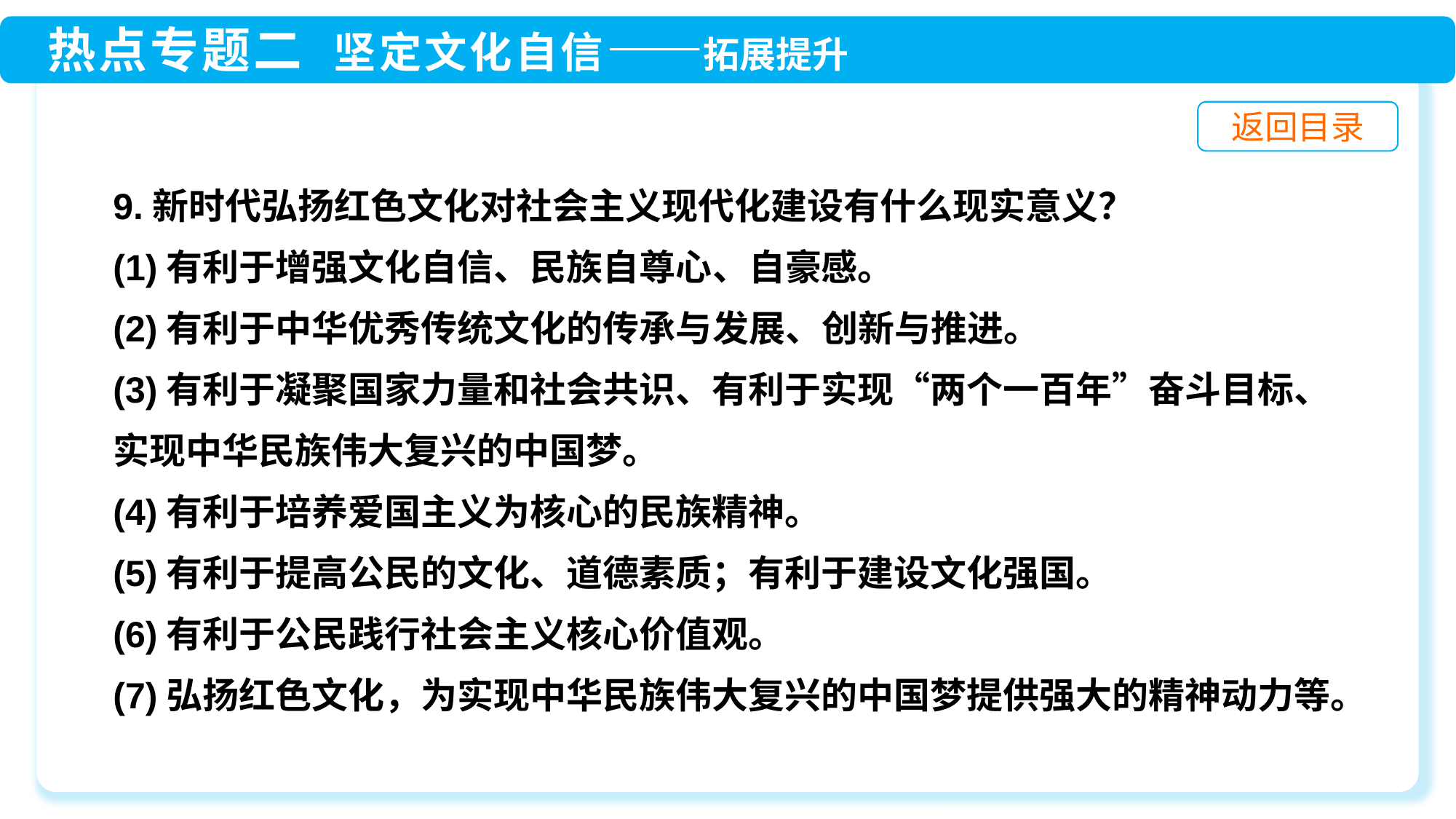

9.新时代弘扬红色文化对社会主义现代化建设有什么现实意义？
(1)有利于增强文化自信、民族自尊心、自豪感。
(2)有利于中华优秀传统文化的传承与发展、创新与推进。
(3)有利于凝聚国家力量和社会共识、有利于实现“两个一百年”奋斗目标、实现中华民族伟大复兴的中国梦。
(4)有利于培养爱国主义为核心的民族精神。
(5)有利于提高公民的文化、道德素质；有利于建设文化强国。
(6)有利于公民践行社会主义核心价值观。
(7)弘扬红色文化，为实现中华民族伟大复兴的中国梦提供强大的精神动力等。